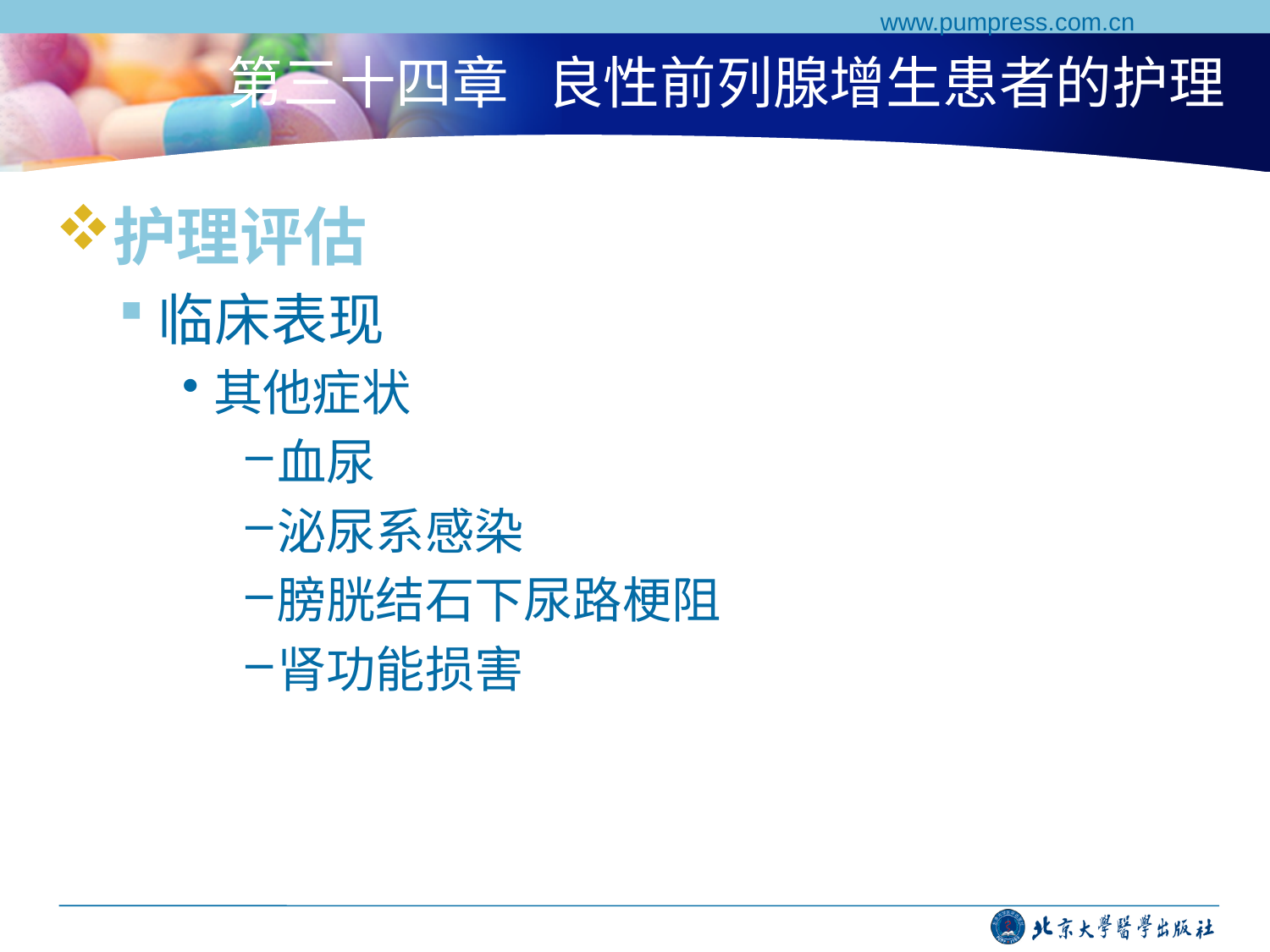

www.pumpress.com.cn
# 第三十四章   良性前列腺增生患者的护理
护理评估
临床表现
其他症状
血尿
泌尿系感染
膀胱结石下尿路梗阻
肾功能损害